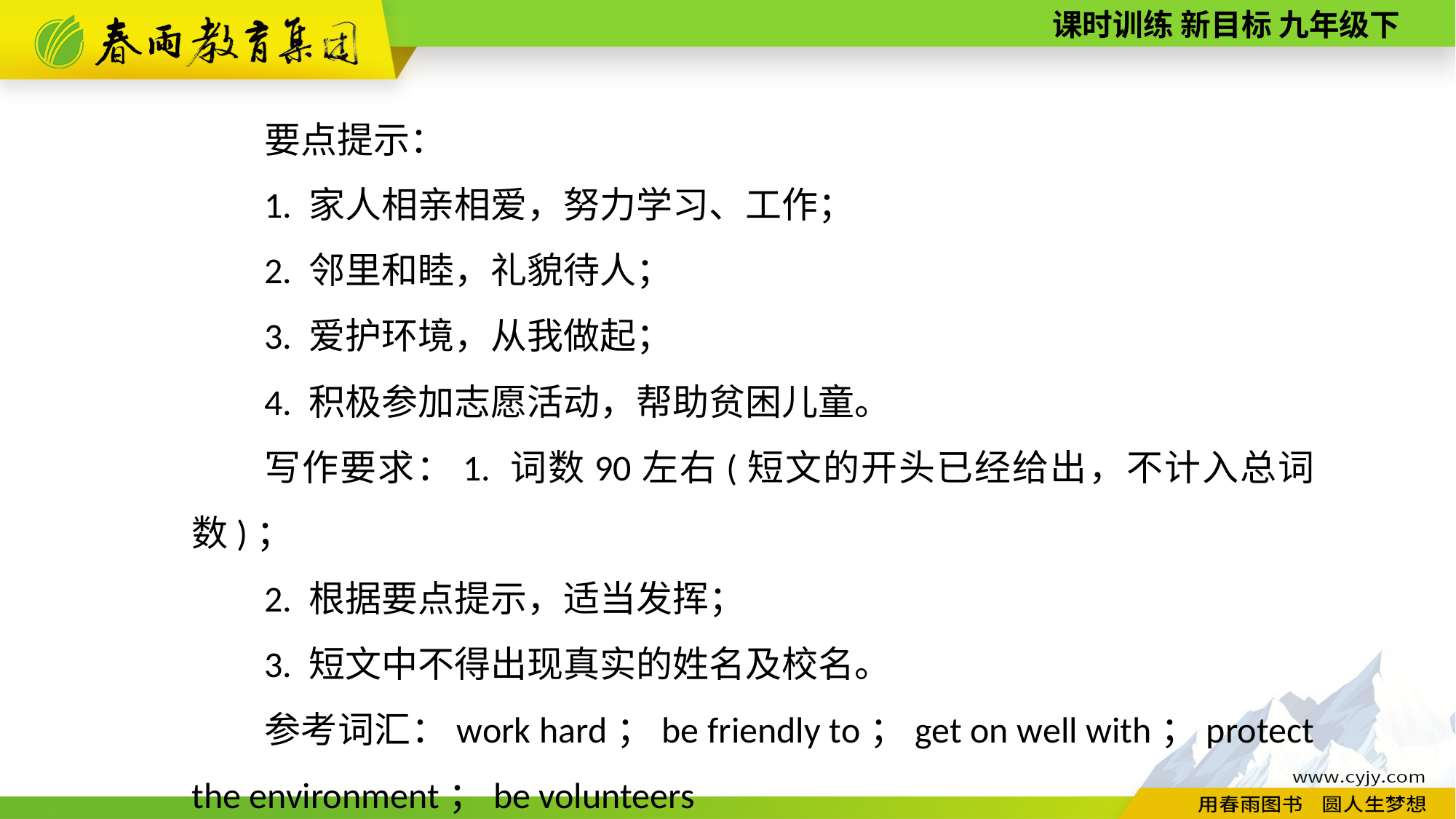

要点提示：
1. 家人相亲相爱，努力学习、工作；
2. 邻里和睦，礼貌待人；
3. 爱护环境，从我做起；
4. 积极参加志愿活动，帮助贫困儿童。
写作要求：1. 词数90左右(短文的开头已经给出，不计入总词数)；
2. 根据要点提示，适当发挥；
3. 短文中不得出现真实的姓名及校名。
参考词汇：work hard；be friendly to；get on well with；protect the environment；be volunteers